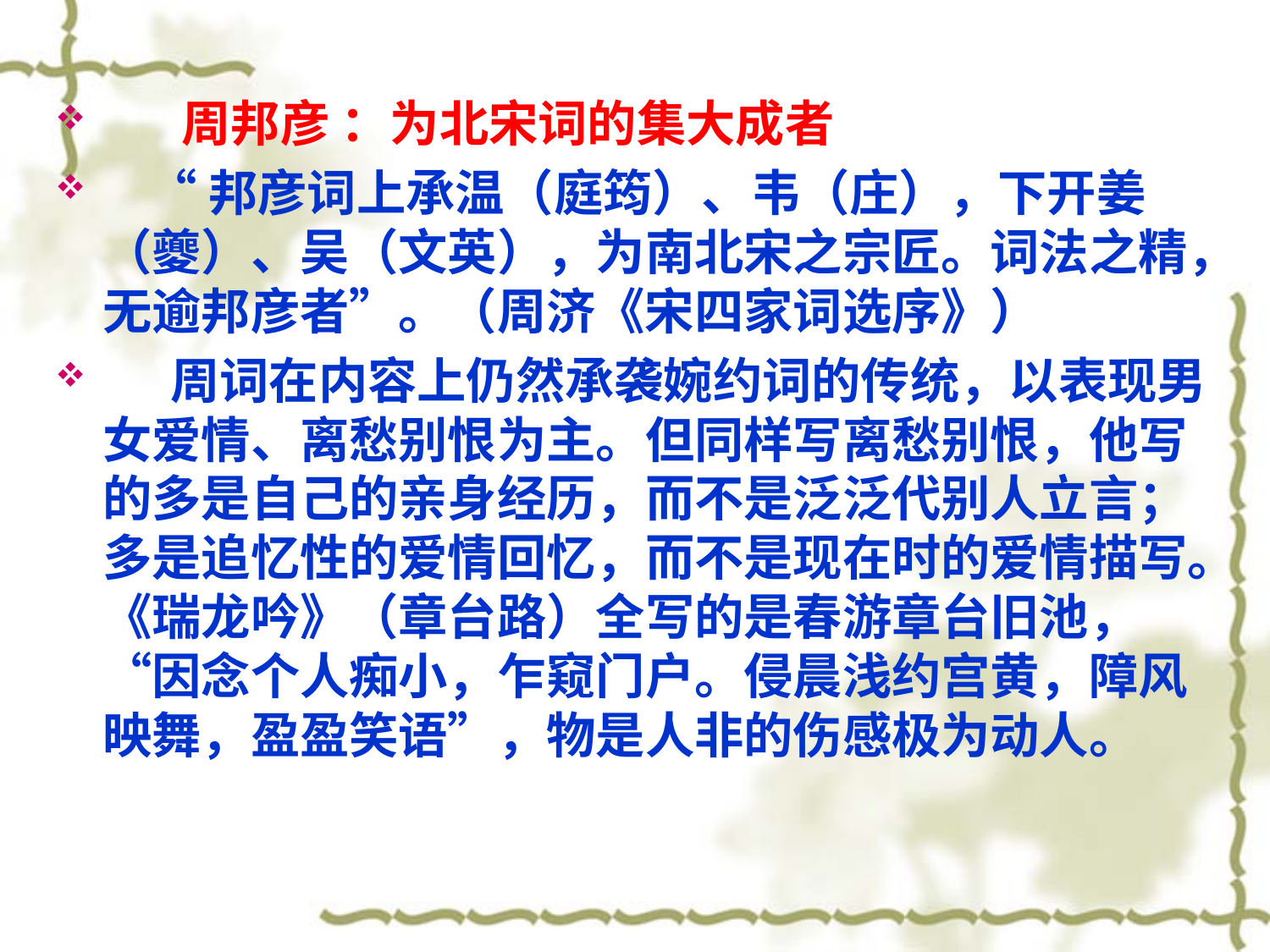

周邦彦 ：为北宋词的集大成者
    “邦彦词上承温（庭筠）、韦（庄），下开姜（夔）、吴（文英），为南北宋之宗匠。词法之精，无逾邦彦者”。（周济《宋四家词选序》）
     周词在内容上仍然承袭婉约词的传统，以表现男女爱情、离愁别恨为主。但同样写离愁别恨，他写的多是自己的亲身经历，而不是泛泛代别人立言；多是追忆性的爱情回忆，而不是现在时的爱情描写。《瑞龙吟》（章台路）全写的是春游章台旧池，“因念个人痴小，乍窥门户。侵晨浅约宫黄，障风映舞，盈盈笑语”，物是人非的伤感极为动人。

#